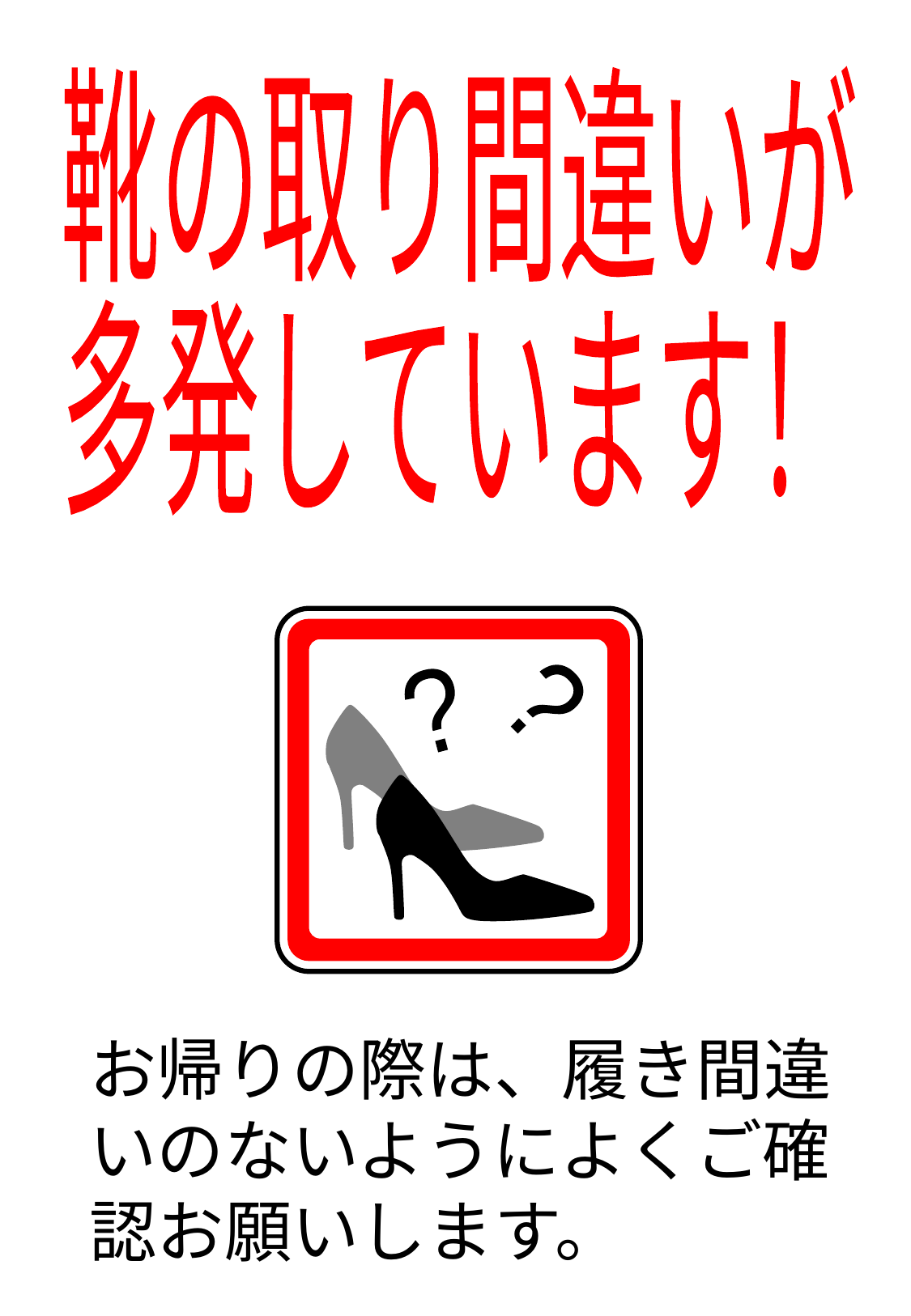

靴の取り間違いが
多発しています！

?
?

お帰りの際は、履き間違いのないようによくご確認お願いします。